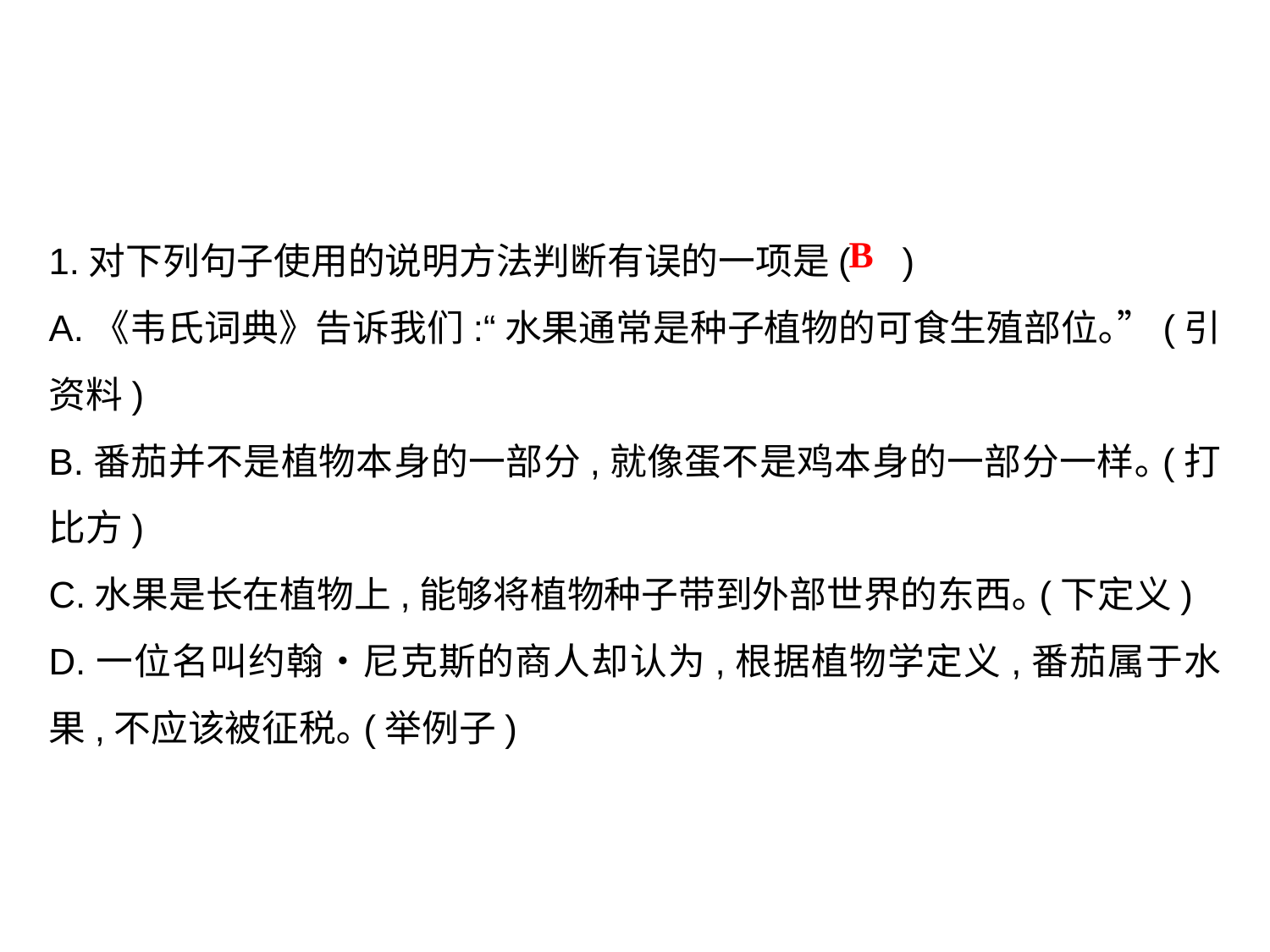

1.对下列句子使用的说明方法判断有误的一项是(     )
A.《韦氏词典》告诉我们:“水果通常是种子植物的可食生殖部位｡”(引资料)
B.番茄并不是植物本身的一部分,就像蛋不是鸡本身的一部分一样｡(打比方)
C.水果是长在植物上,能够将植物种子带到外部世界的东西｡(下定义)
D.一位名叫约翰•尼克斯的商人却认为,根据植物学定义,番茄属于水果,不应该被征税｡(举例子)
B